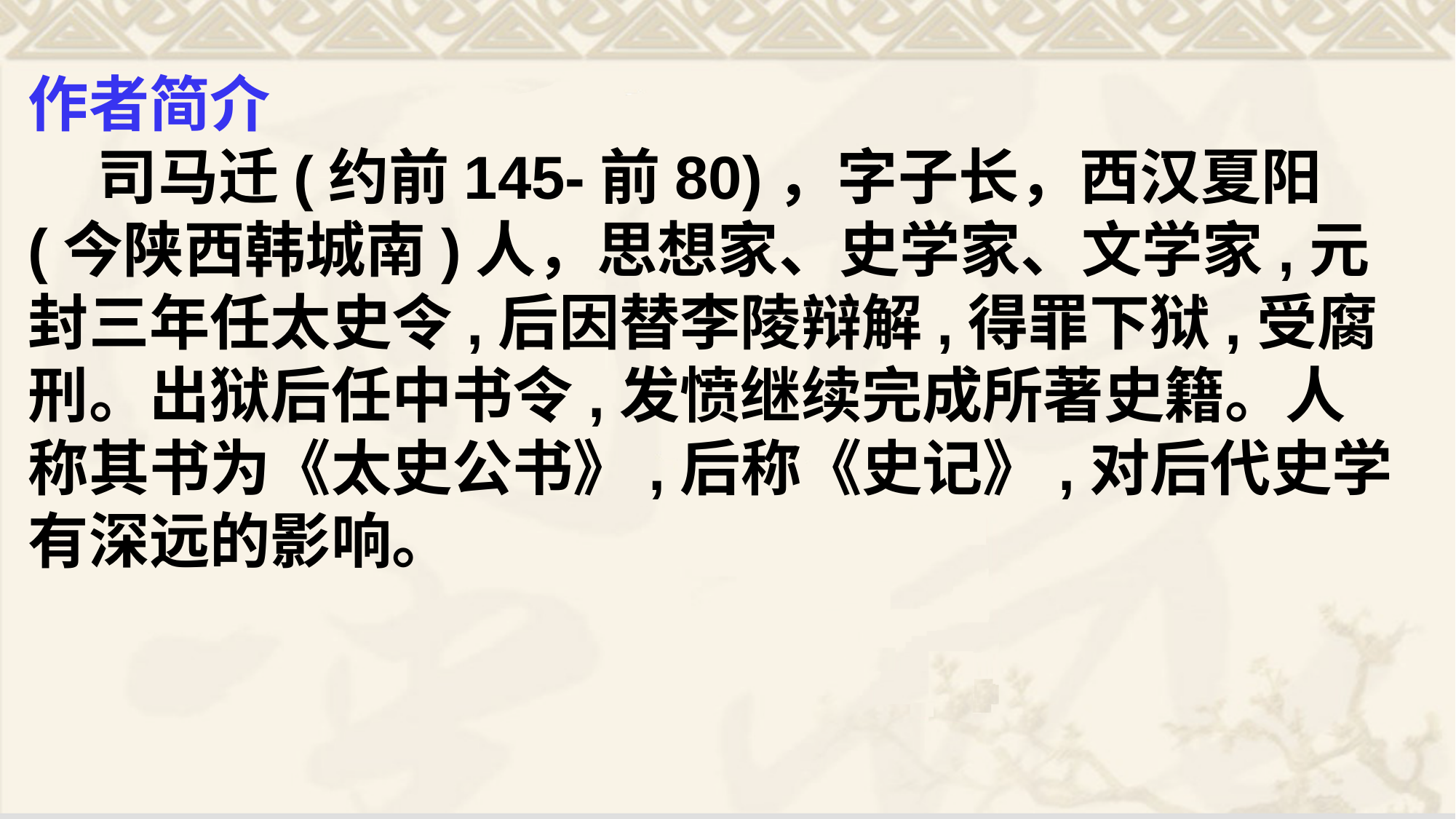

作者简介
    司马迁(约前145-前80)，字子长，西汉夏阳(今陕西韩城南)人，思想家、史学家、文学家,元封三年任太史令,后因替李陵辩解,得罪下狱,受腐刑。出狱后任中书令,发愤继续完成所著史籍。人称其书为《太史公书》,后称《史记》,对后代史学有深远的影响。